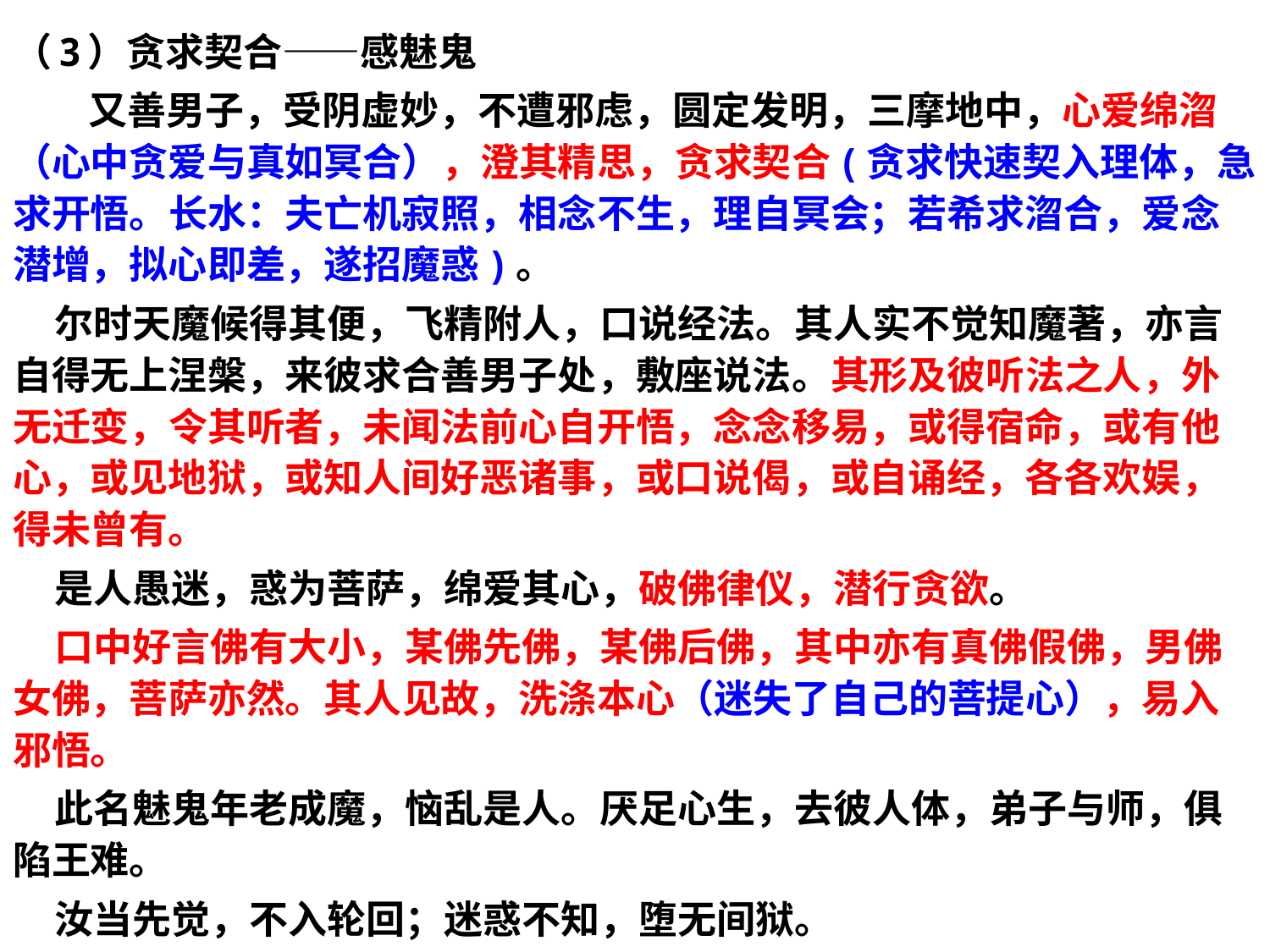

（3）贪求契合——感魅鬼
        又善男子，受阴虚妙，不遭邪虑，圆定发明，三摩地中，心爱绵㳷（心中贪爱与真如冥合），澄其精思，贪求契合(贪求快速契入理体，急求开悟。长水：夫亡机寂照，相念不生，理自冥会；若希求㳷合，爱念潜增，拟心即差，遂招魔惑)。
    尔时天魔候得其便，飞精附人，口说经法。其人实不觉知魔著，亦言自得无上涅槃，来彼求合善男子处，敷座说法。其形及彼听法之人，外无迁变，令其听者，未闻法前心自开悟，念念移易，或得宿命，或有他心，或见地狱，或知人间好恶诸事，或口说偈，或自诵经，各各欢娱，得未曾有。
    是人愚迷，惑为菩萨，绵爱其心，破佛律仪，潜行贪欲。
    口中好言佛有大小，某佛先佛，某佛后佛，其中亦有真佛假佛，男佛女佛，菩萨亦然。其人见故，洗涤本心（迷失了自己的菩提心），易入邪悟。
    此名魅鬼年老成魔，恼乱是人。厌足心生，去彼人体，弟子与师，俱陷王难。
    汝当先觉，不入轮回；迷惑不知，堕无间狱。